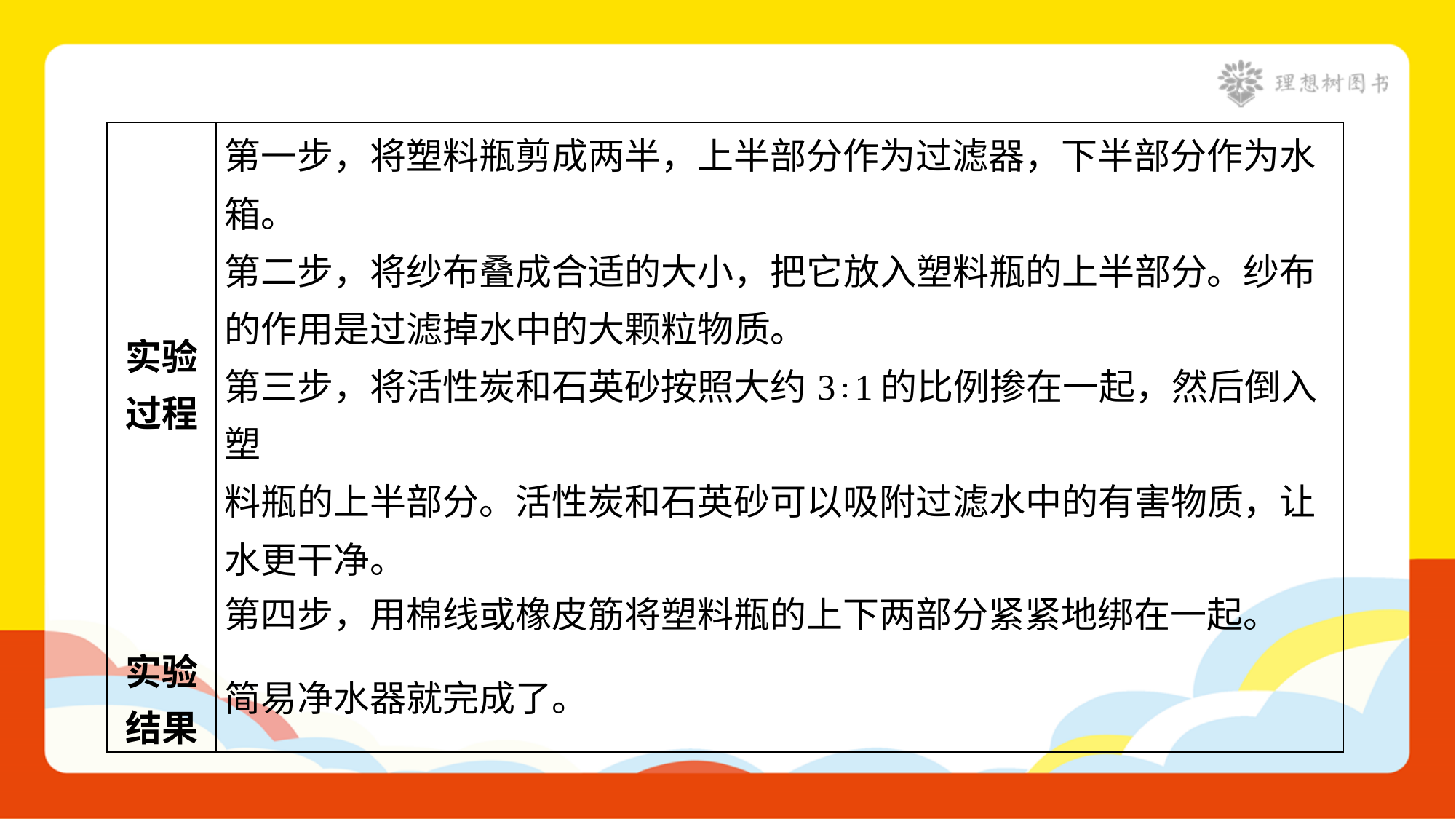

| 实验 过程 | 第一步，将塑料瓶剪成两半，上半部分作为过滤器，下半部分作为水 箱。 第二步，将纱布叠成合适的大小，把它放入塑料瓶的上半部分。纱布 的作用是过滤掉水中的大颗粒物质。 第三步，将活性炭和石英砂按照大约3∶1的比例掺在一起，然后倒入塑 料瓶的上半部分。活性炭和石英砂可以吸附过滤水中的有害物质，让 水更干净。 第四步，用棉线或橡皮筋将塑料瓶的上下两部分紧紧地绑在一起。 |
| --- | --- |
| 实验 结果 | 简易净水器就完成了。 |